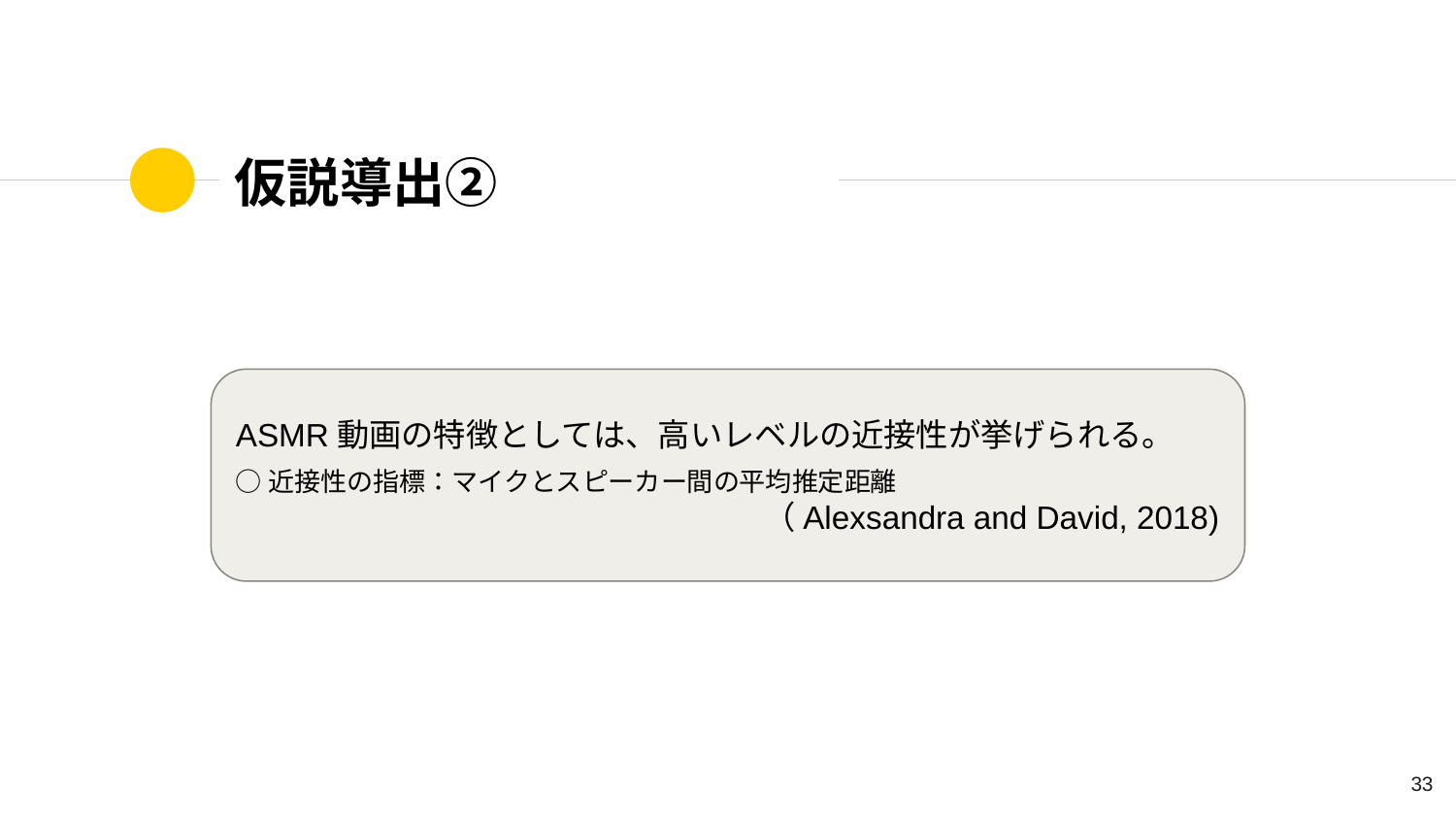

# 仮説導出②
ASMR動画の特徴としては、高いレベルの近接性が挙げられる。
○近接性の指標：マイクとスピーカー間の平均推定距離
（Alexsandra and David, 2018)

33